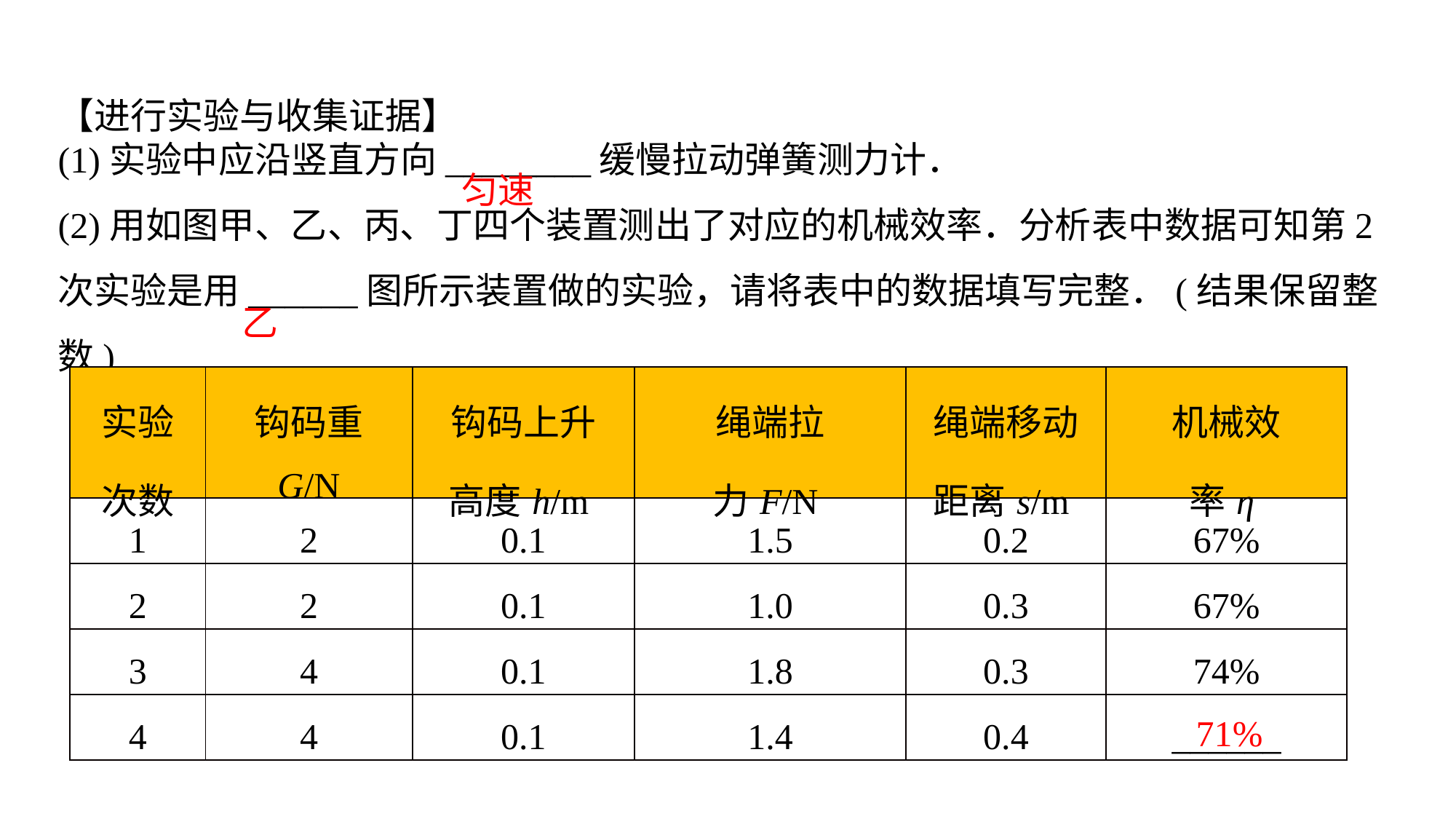

【进行实验与收集证据】(1)实验中应沿竖直方向________缓慢拉动弹簧测力计．(2)用如图甲、乙、丙、丁四个装置测出了对应的机械效率．分析表中数据可知第2次实验是用______图所示装置做的实验，请将表中的数据填写完整．(结果保留整数)
匀速
乙
| 实验 次数 | 钩码重 G/N | 钩码上升 高度h/m | 绳端拉 力F/N | 绳端移动 距离s/m | 机械效 率η |
| --- | --- | --- | --- | --- | --- |
| 1 | 2 | 0.1 | 1.5 | 0.2 | 67% |
| 2 | 2 | 0.1 | 1.0 | 0.3 | 67% |
| 3 | 4 | 0.1 | 1.8 | 0.3 | 74% |
| 4 | 4 | 0.1 | 1.4 | 0.4 | \_\_\_\_\_\_ |
71%